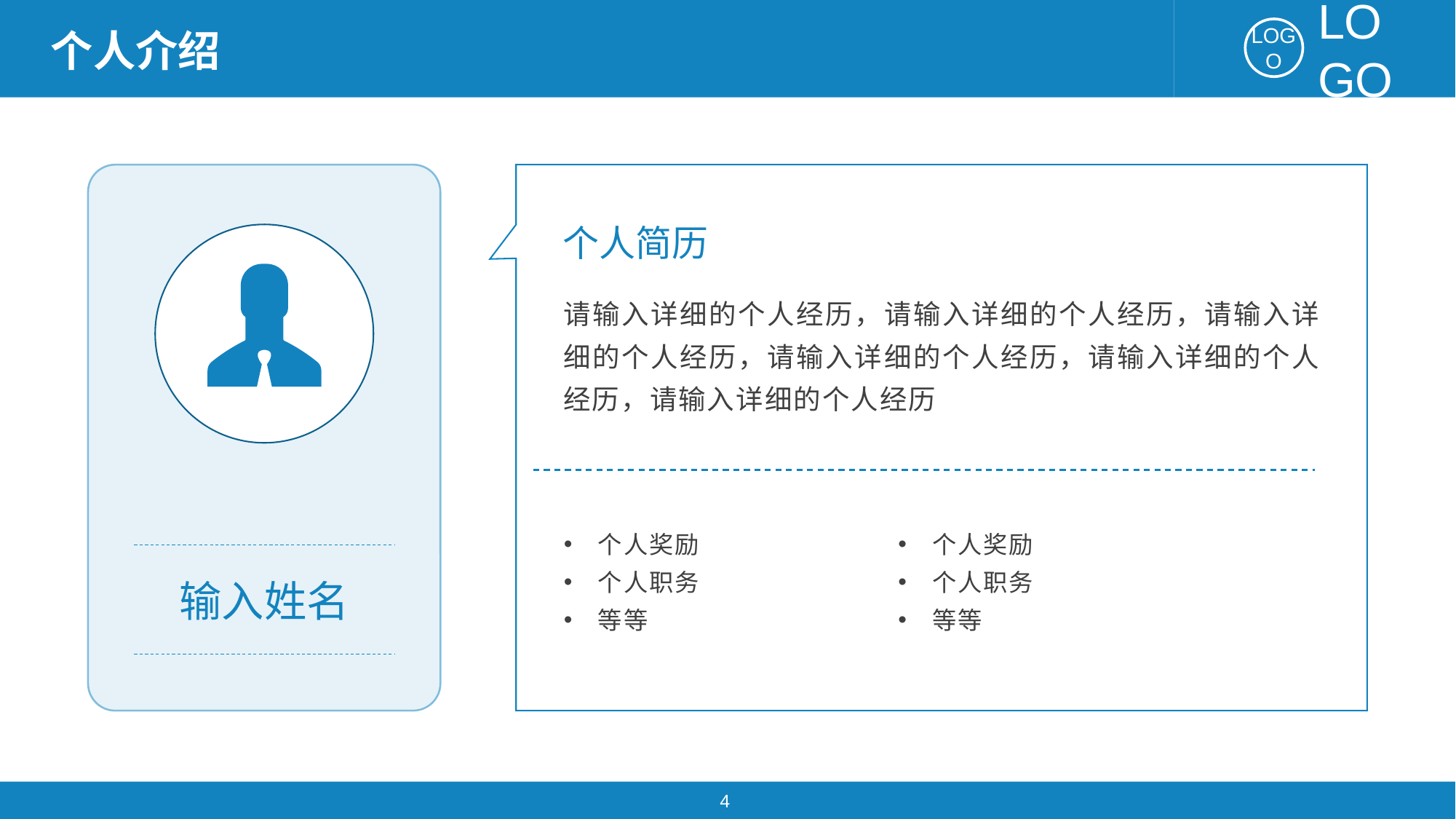

个人介绍

个人简历

请输入详细的个人经历，请输入详细的个人经历，请输入详细的个人经历，请输入详细的个人经历，请输入详细的个人经历，请输入详细的个人经历
个人奖励
个人职务
等等
个人奖励
个人职务
等等
输入姓名
4